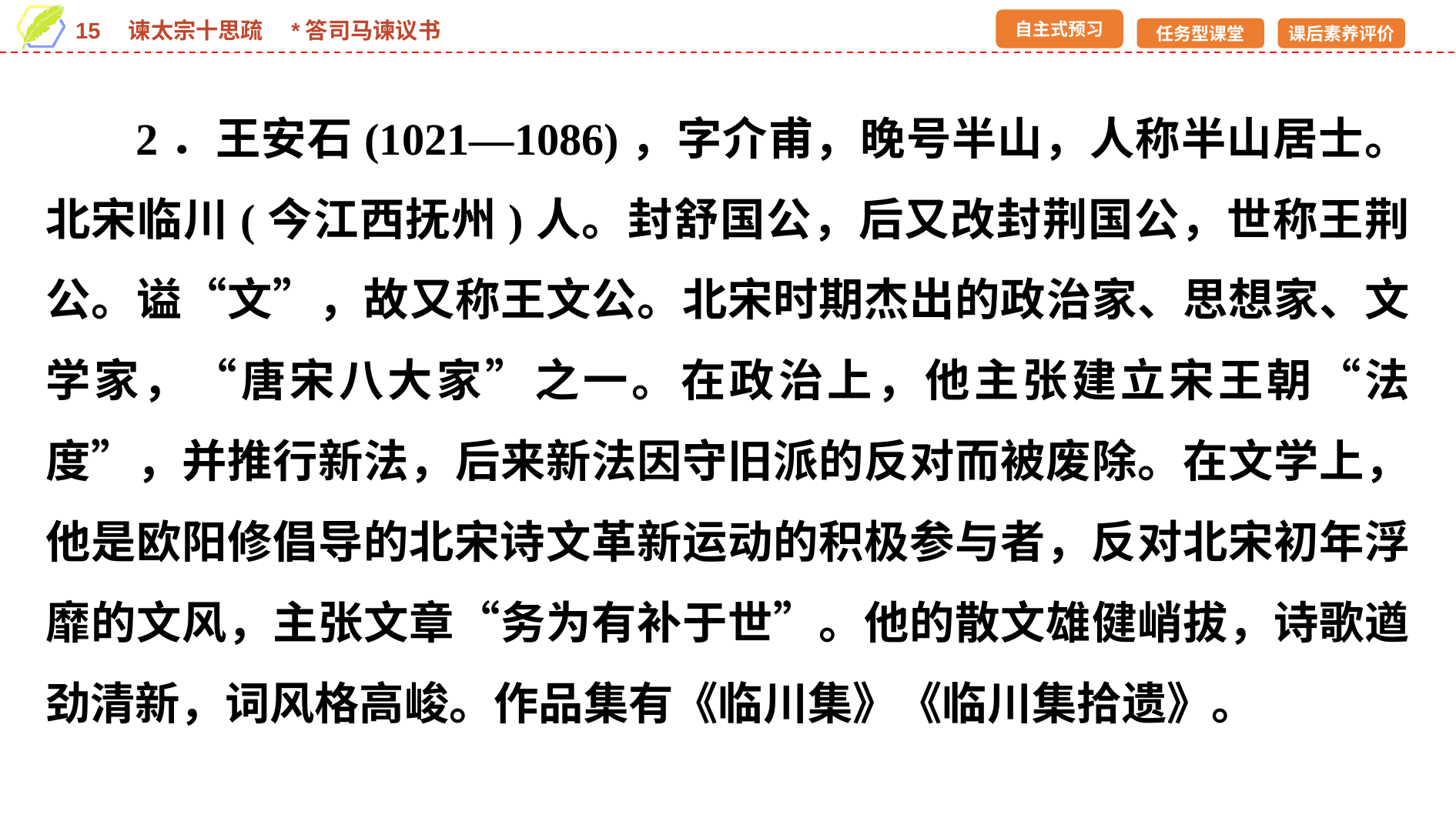

2．王安石(1021—1086)，字介甫，晚号半山，人称半山居士。北宋临川(今江西抚州)人。封舒国公，后又改封荆国公，世称王荆公。谥“文”，故又称王文公。北宋时期杰出的政治家、思想家、文学家，“唐宋八大家”之一。在政治上，他主张建立宋王朝“法度”，并推行新法，后来新法因守旧派的反对而被废除。在文学上，他是欧阳修倡导的北宋诗文革新运动的积极参与者，反对北宋初年浮靡的文风，主张文章“务为有补于世”。他的散文雄健峭拔，诗歌遒劲清新，词风格高峻。作品集有《临川集》《临川集拾遗》。